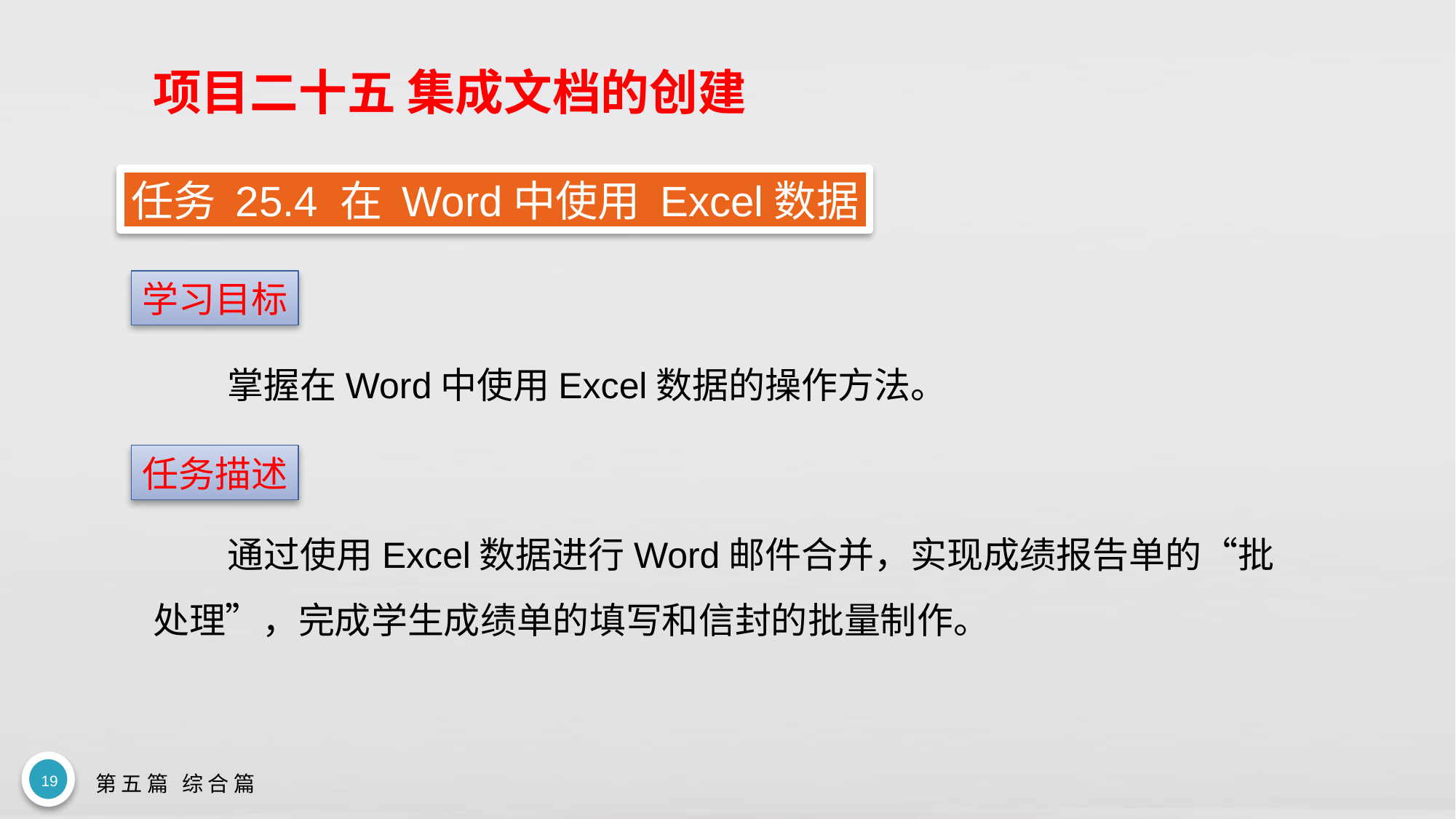

# 项目二十五 集成文档的创建
任务 25.4 在 Word中使用 Excel数据
学习目标
掌握在Word中使用Excel数据的操作方法。
任务描述
通过使用Excel数据进行Word邮件合并，实现成绩报告单的“批处理”，完成学生成绩单的填写和信封的批量制作。
19